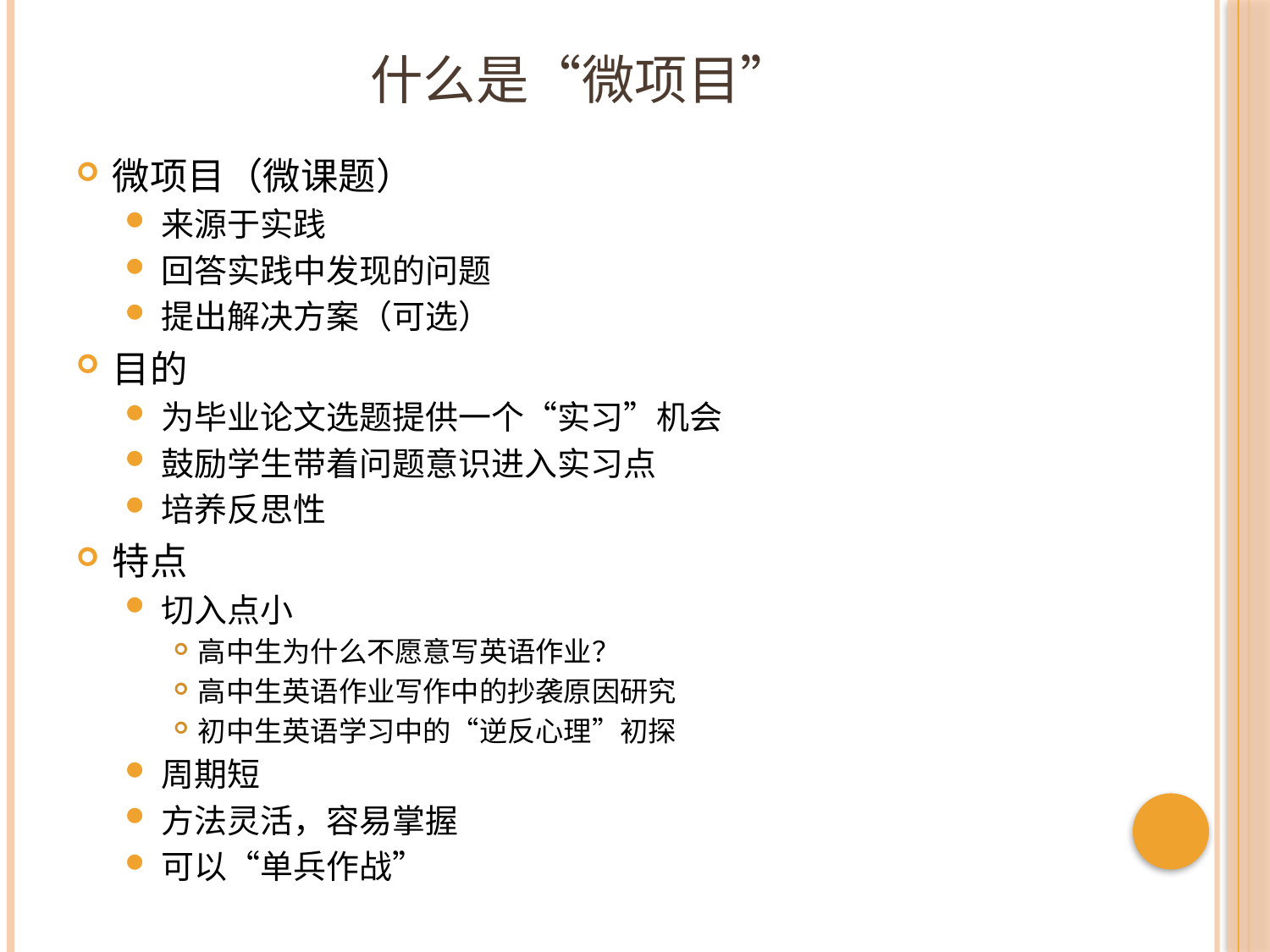

# 什么是“微项目”
微项目（微课题）
来源于实践
回答实践中发现的问题
提出解决方案（可选）
目的
为毕业论文选题提供一个“实习”机会
鼓励学生带着问题意识进入实习点
培养反思性
特点
切入点小
高中生为什么不愿意写英语作业？
高中生英语作业写作中的抄袭原因研究
初中生英语学习中的“逆反心理”初探
周期短
方法灵活，容易掌握
可以“单兵作战”